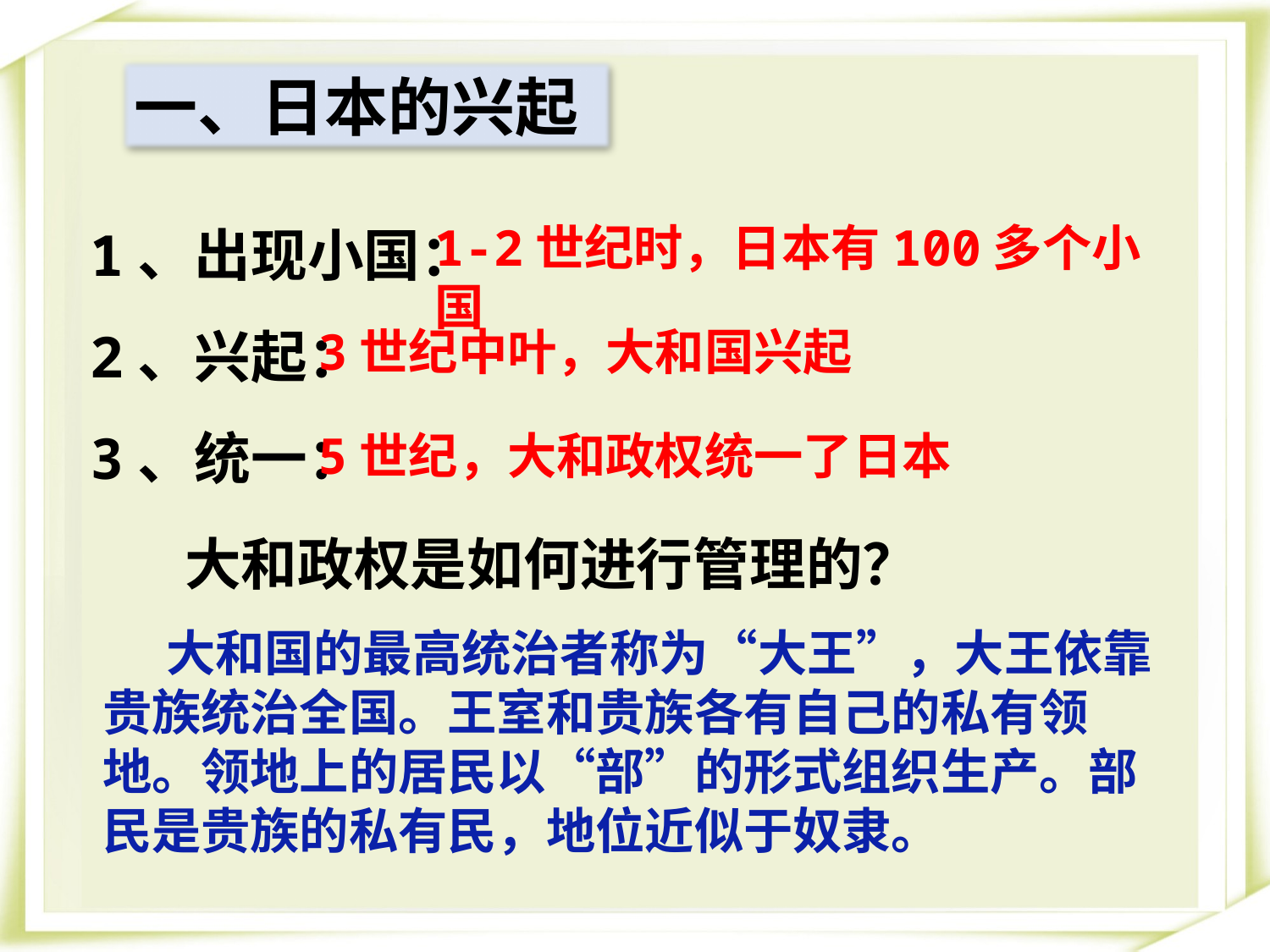

一、日本的兴起
1、出现小国：
2、兴起：
3、统一：

1-2世纪时，日本有100多个小国
3世纪中叶，大和国兴起
5世纪，大和政权统一了日本
   大和政权是如何进行管理的？
大和国的最高统治者称为“大王”，大王依靠贵族统治全国。王室和贵族各有自己的私有领地。领地上的居民以“部”的形式组织生产。部民是贵族的私有民，地位近似于奴隶。